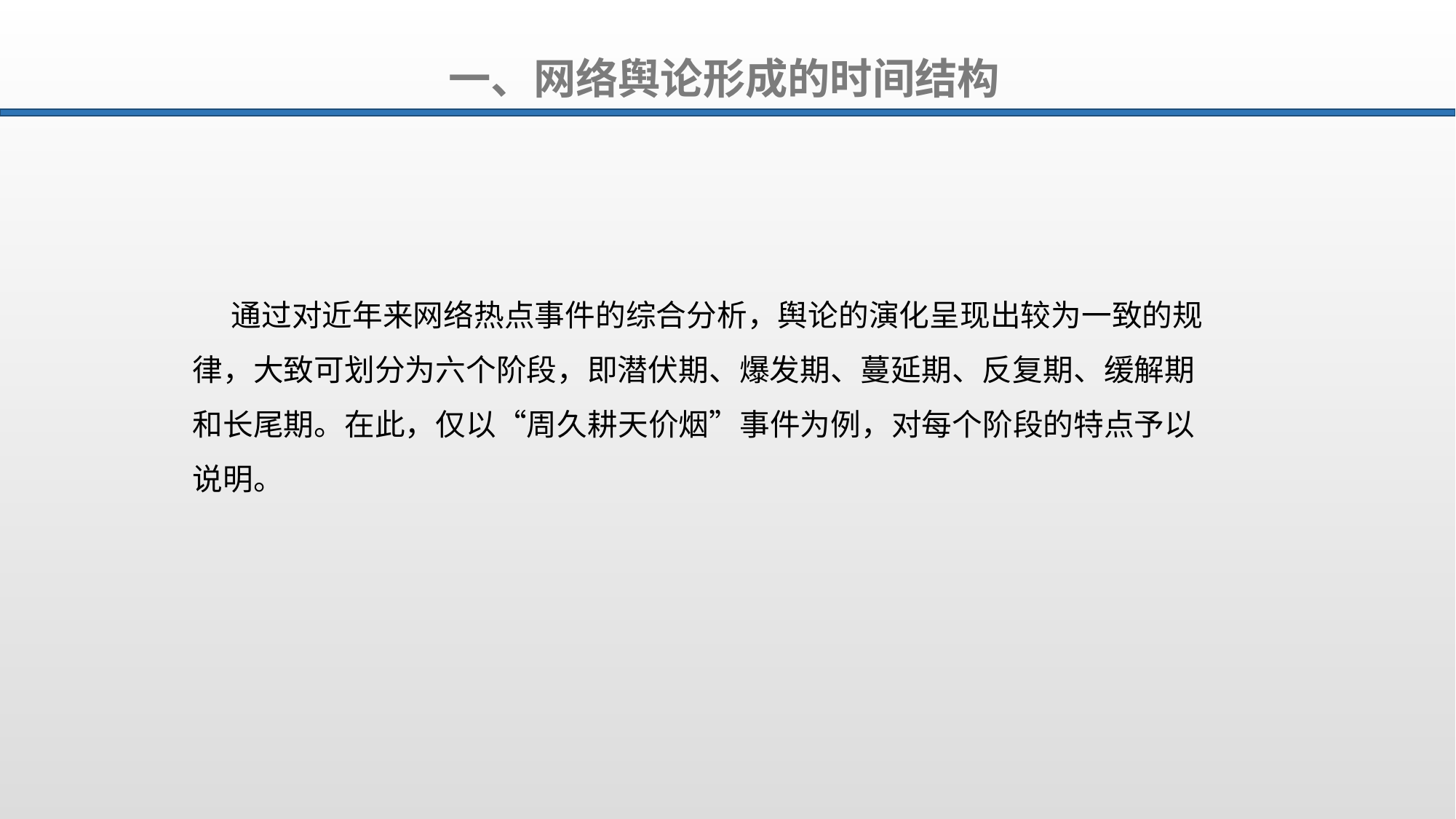

一、网络舆论形成的时间结构

通过对近年来网络热点事件的综合分析，舆论的演化呈现出较为一致的规律，大致可划分为六个阶段，即潜伏期、爆发期、蔓延期、反复期、缓解期和长尾期。在此，仅以“周久耕天价烟”事件为例，对每个阶段的特点予以说明。